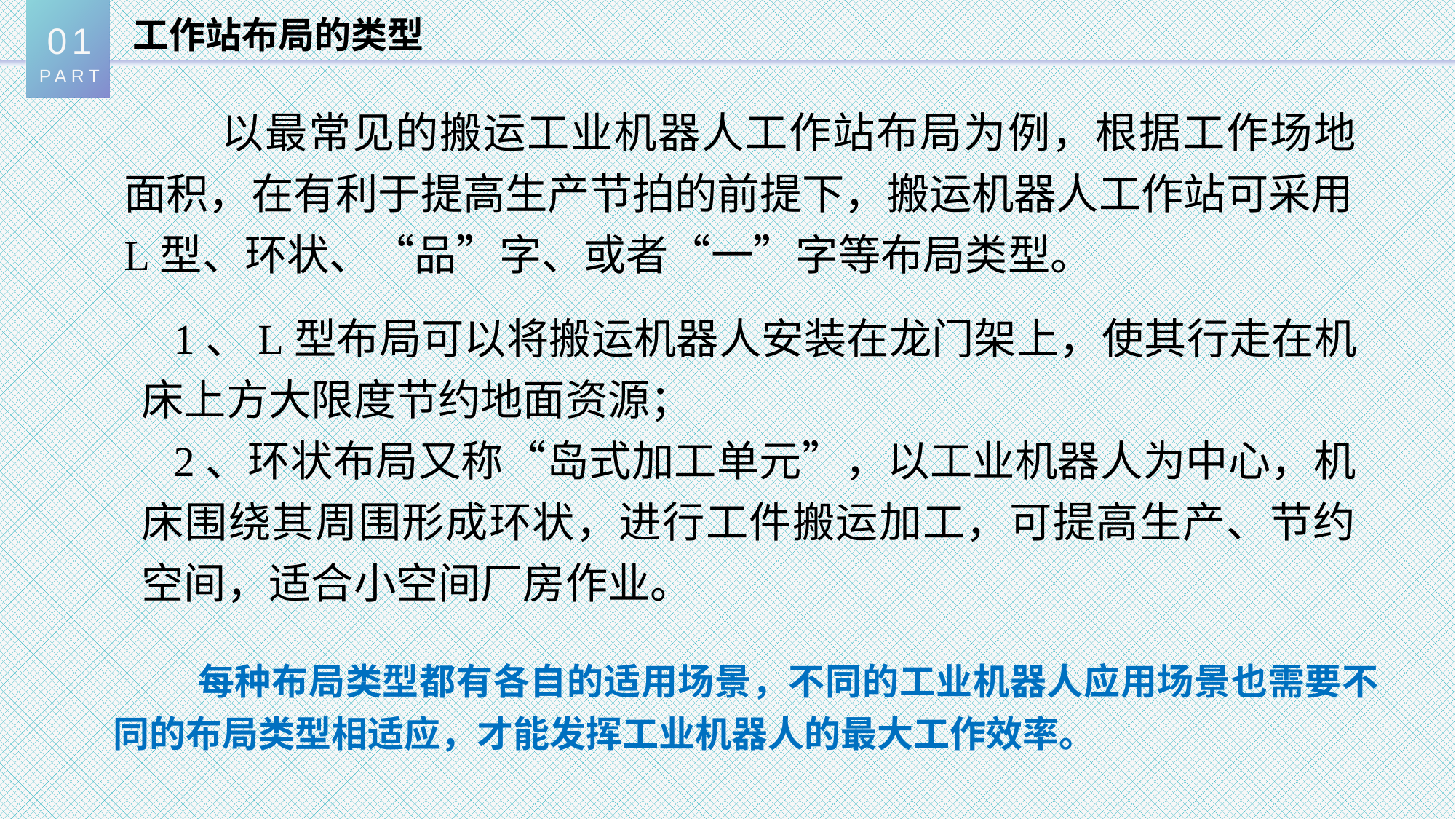

01
PART
工作站布局的类型

     以最常见的搬运工业机器人工作站布局为例，根据工作场地面积，在有利于提高生产节拍的前提下，搬运机器人工作站可采用L型、环状、“品”字、或者“一”字等布局类型。
1、L型布局可以将搬运机器人安装在龙门架上，使其行走在机床上方大限度节约地面资源；
2、环状布局又称“岛式加工单元”，以工业机器人为中心，机床围绕其周围形成环状，进行工件搬运加工，可提高生产、节约空间，适合小空间厂房作业。
     每种布局类型都有各自的适用场景，不同的工业机器人应用场景也需要不同的布局类型相适应，才能发挥工业机器人的最大工作效率。